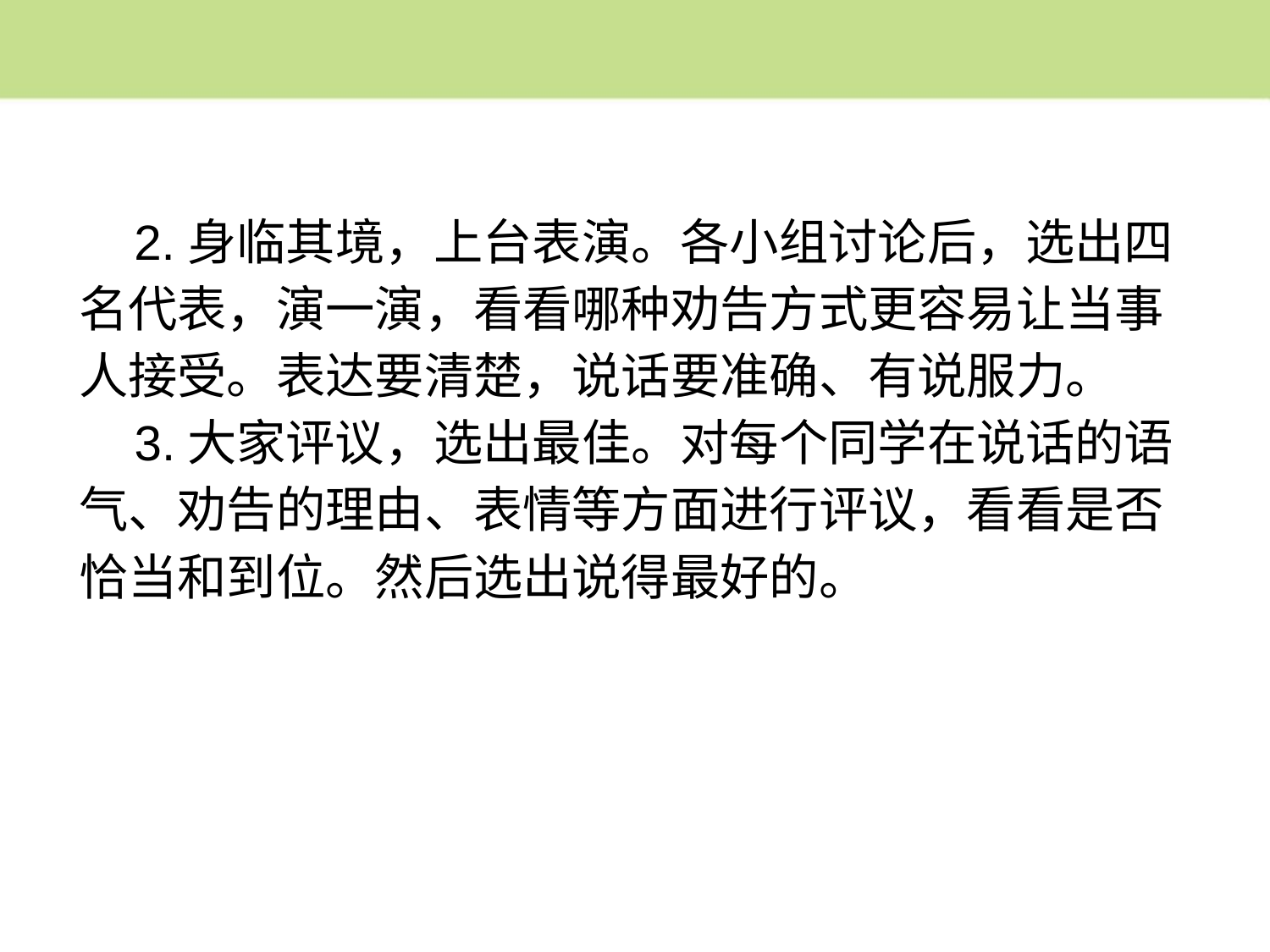

2.身临其境，上台表演。各小组讨论后，选出四名代表，演一演，看看哪种劝告方式更容易让当事人接受。表达要清楚，说话要准确、有说服力。
    3.大家评议，选出最佳。对每个同学在说话的语气、劝告的理由、表情等方面进行评议，看看是否恰当和到位。然后选出说得最好的。